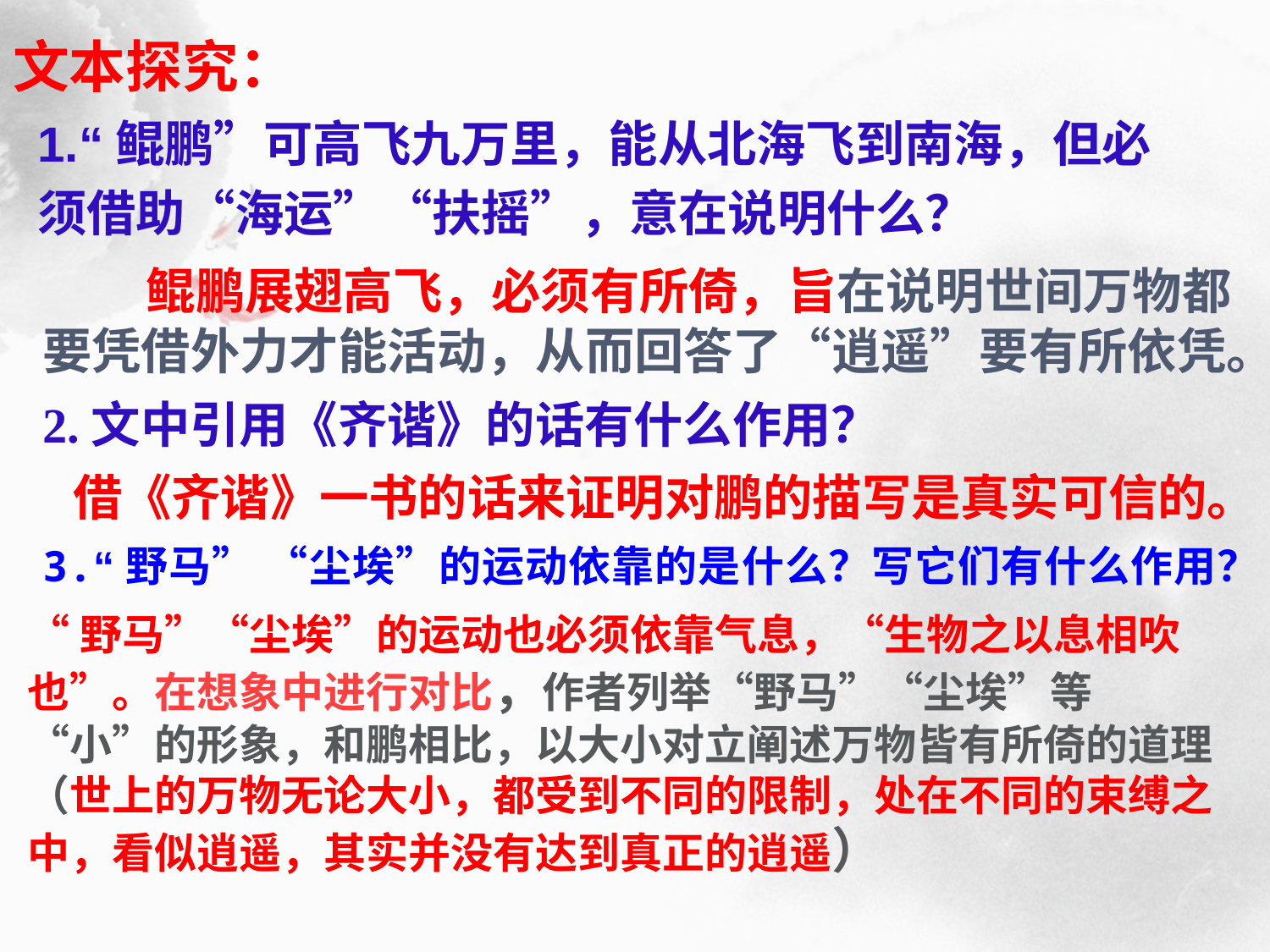

# 文本探究：
1.“鲲鹏”可高飞九万里，能从北海飞到南海，但必
须借助“海运”“扶摇”，意在说明什么？
       鲲鹏展翅高飞，必须有所倚，旨在说明世间万物都要凭借外力才能活动，从而回答了“逍遥”要有所依凭。
2.文中引用《齐谐》的话有什么作用？
   借《齐谐》一书的话来证明对鹏的描写是真实可信的。
3.“野马” “尘埃”的运动依靠的是什么？写它们有什么作用？
“野马”“尘埃”的运动也必须依靠气息，“生物之以息相吹也”。在想象中进行对比，作者列举“野马”“尘埃”等“小”的形象，和鹏相比，以大小对立阐述万物皆有所倚的道理（世上的万物无论大小，都受到不同的限制，处在不同的束缚之中，看似逍遥，其实并没有达到真正的逍遥）